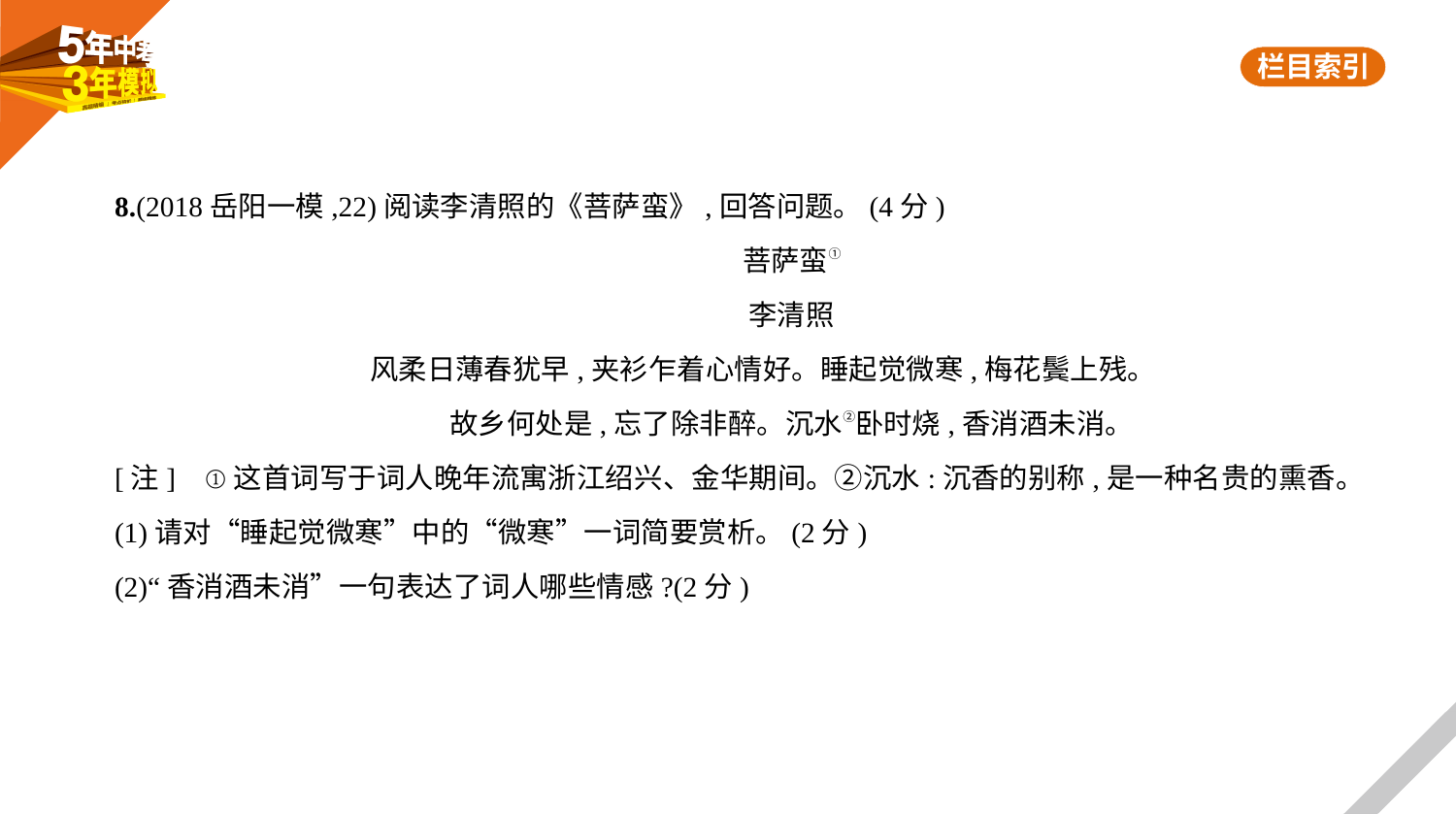

8.(2018岳阳一模,22)阅读李清照的《菩萨蛮》,回答问题。(4分)
菩萨蛮①
李清照
风柔日薄春犹早,夹衫乍着心情好。睡起觉微寒,梅花鬓上残。
故乡何处是,忘了除非醉。沉水②卧时烧,香消酒未消。
[注]    ①这首词写于词人晚年流寓浙江绍兴、金华期间。②沉水:沉香的别称,是一种名贵的熏香。
(1)请对“睡起觉微寒”中的“微寒”一词简要赏析。(2分)
(2)“香消酒未消”一句表达了词人哪些情感?(2分)